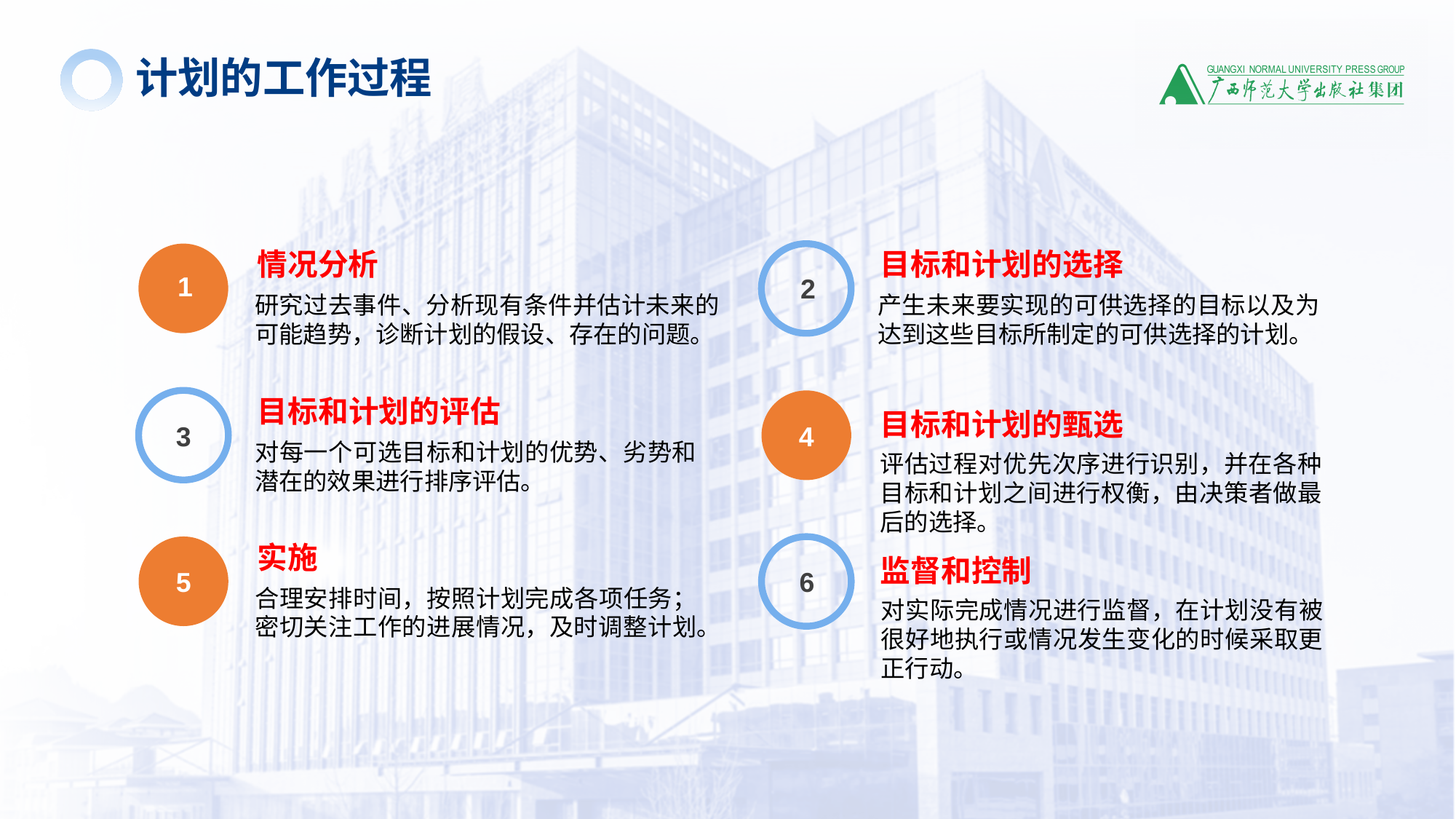

计划的工作过程

情况分析
研究过去事件、分析现有条件并估计未来的可能趋势，诊断计划的假设、存在的问题。

1
目标和计划的选择
产生未来要实现的可供选择的目标以及为达到这些目标所制定的可供选择的计划。

2
目标和计划的评估
对每一个可选目标和计划的优势、劣势和潜在的效果进行排序评估。

3
目标和计划的甄选
评估过程对优先次序进行识别，并在各种目标和计划之间进行权衡，由决策者做最后的选择。

4
实施
合理安排时间，按照计划完成各项任务；密切关注工作的进展情况，及时调整计划。

5

监督和控制
对实际完成情况进行监督，在计划没有被很好地执行或情况发生变化的时候采取更正行动。
6